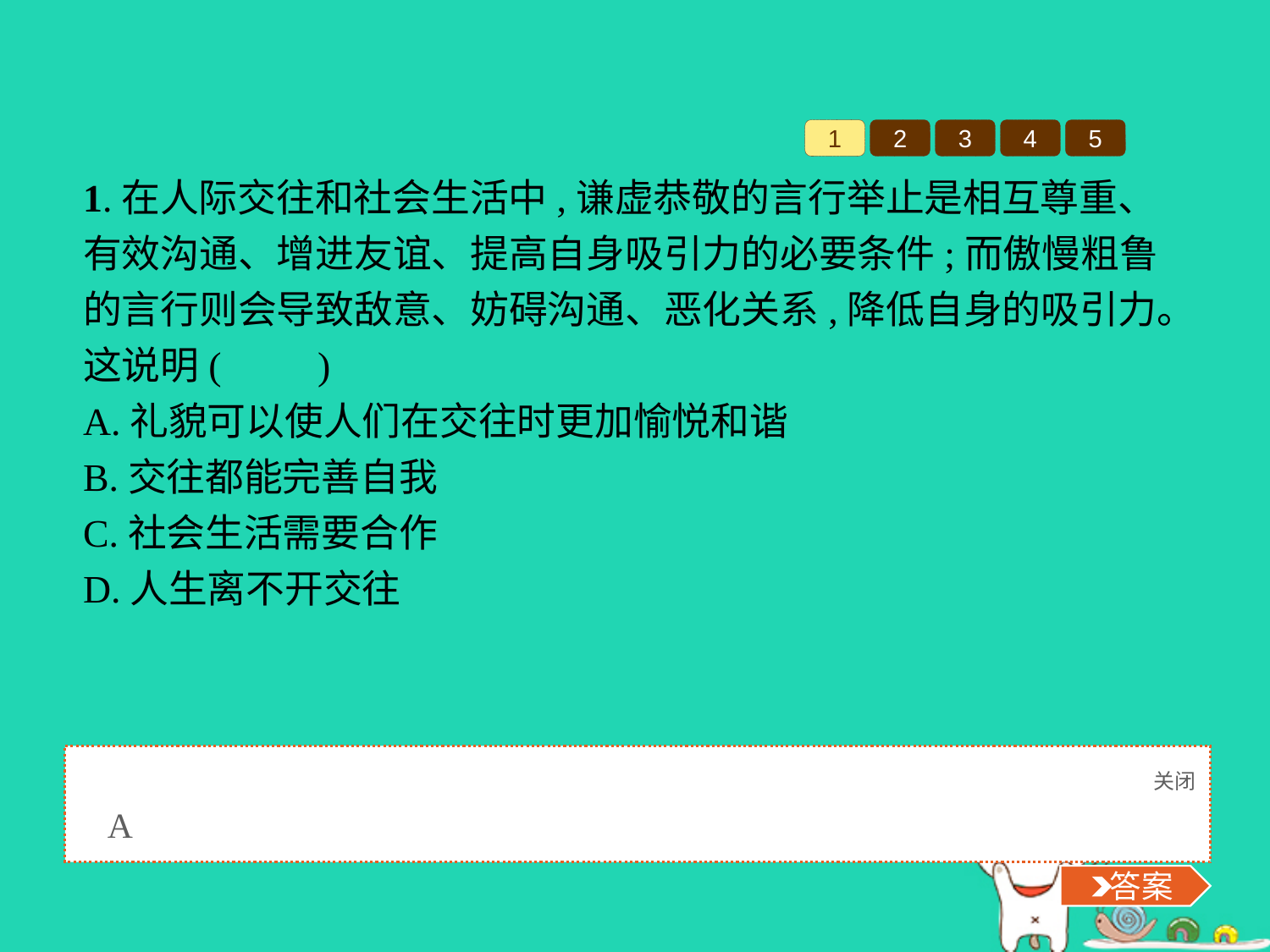

1
2
3
4
5
1.在人际交往和社会生活中,谦虚恭敬的言行举止是相互尊重、有效沟通、增进友谊、提高自身吸引力的必要条件;而傲慢粗鲁的言行则会导致敌意、妨碍沟通、恶化关系,降低自身的吸引力。这说明(　　)
A.礼貌可以使人们在交往时更加愉悦和谐
B.交往都能完善自我
C.社会生活需要合作
D.人生离不开交往

关闭
  答案

A
  答案